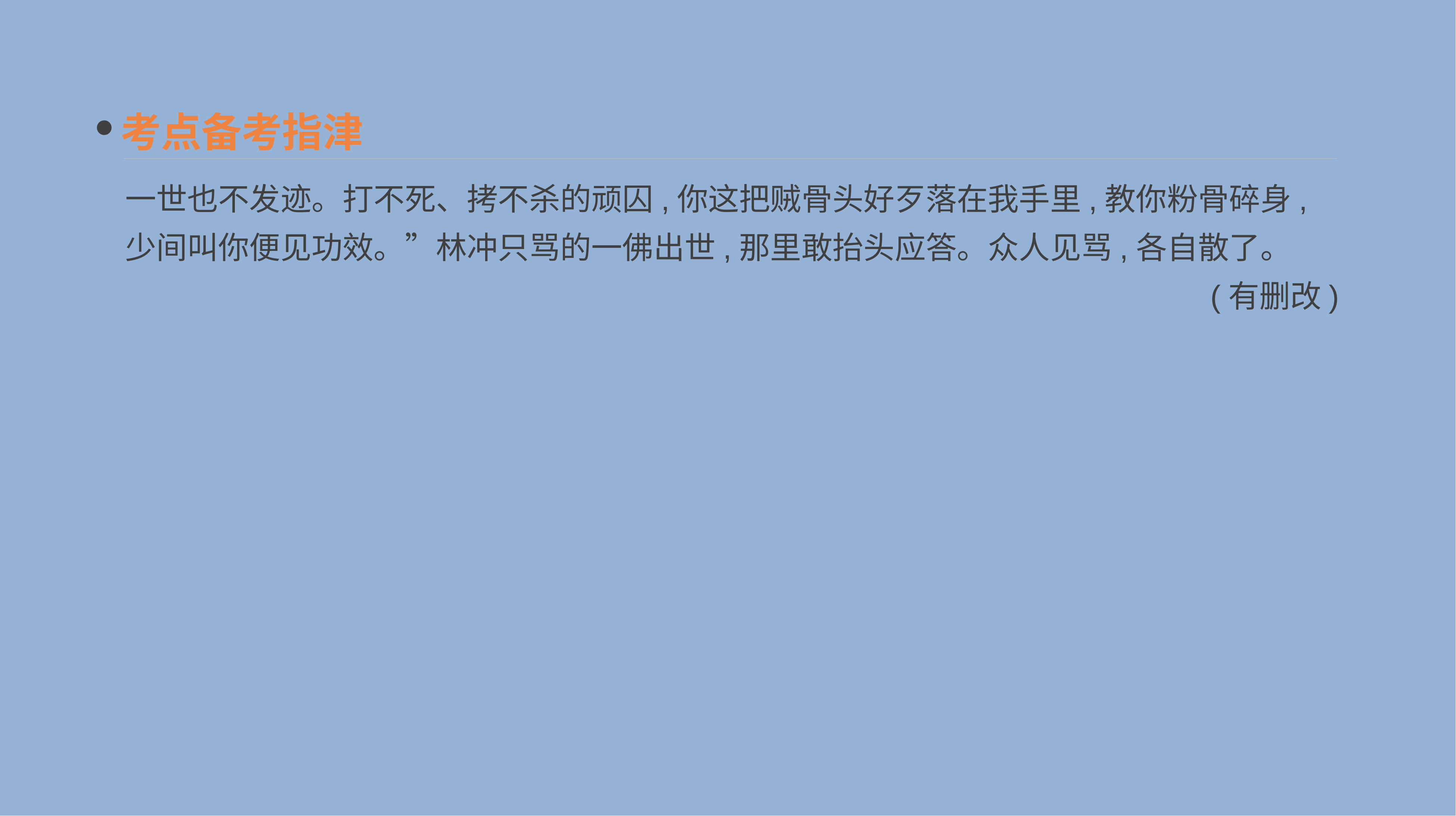

考点备考指津

一世也不发迹。打不死、拷不杀的顽囚,你这把贼骨头好歹落在我手里,教你粉骨碎身,少间叫你便见功效。”林冲只骂的一佛出世,那里敢抬头应答。众人见骂,各自散了。
(有删改)